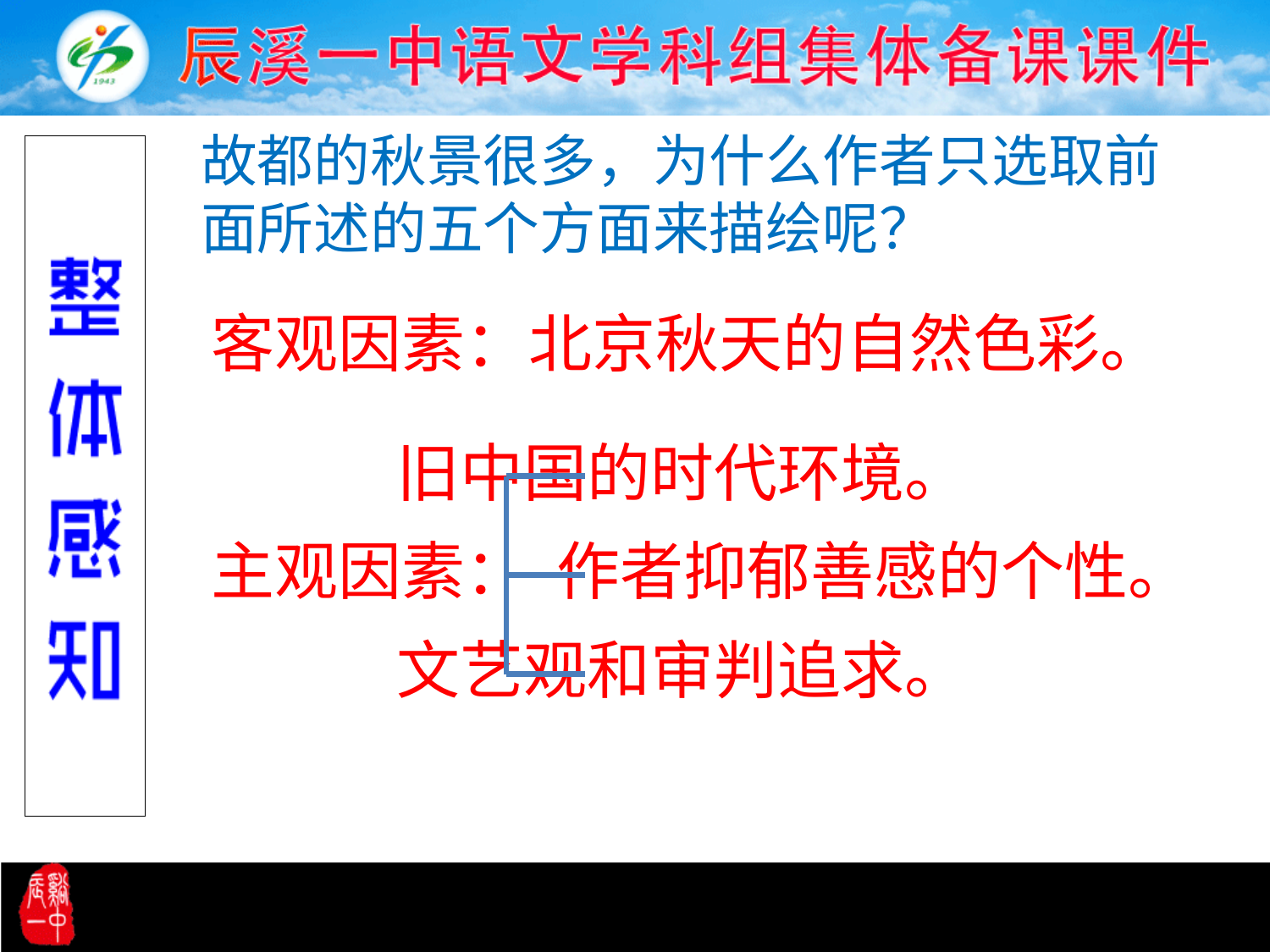

故都的秋景很多，为什么作者只选取前面所述的五个方面来描绘呢？
客观因素：北京秋天的自然色彩。
            旧中国的时代环境。
主观因素：  作者抑郁善感的个性。
            文艺观和审判追求。